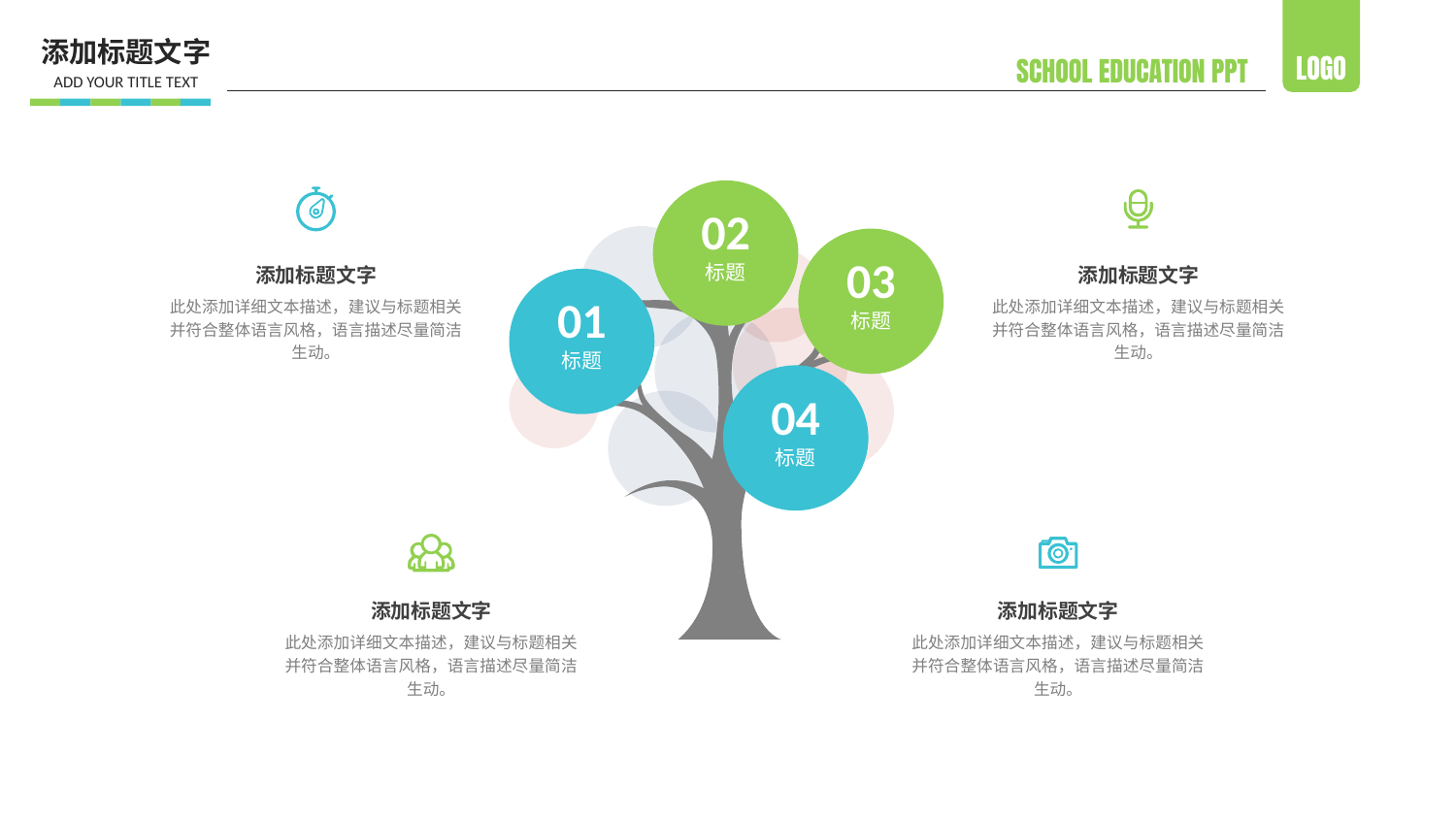

添加标题文字
ADD YOUR TITLE TEXT
02
标题

03
标题

添加标题文字
此处添加详细文本描述，建议与标题相关并符合整体语言风格，语言描述尽量简洁生动。
添加标题文字
此处添加详细文本描述，建议与标题相关并符合整体语言风格，语言描述尽量简洁生动。
01
标题

04
标题

添加标题文字
此处添加详细文本描述，建议与标题相关并符合整体语言风格，语言描述尽量简洁生动。
添加标题文字
此处添加详细文本描述，建议与标题相关并符合整体语言风格，语言描述尽量简洁生动。